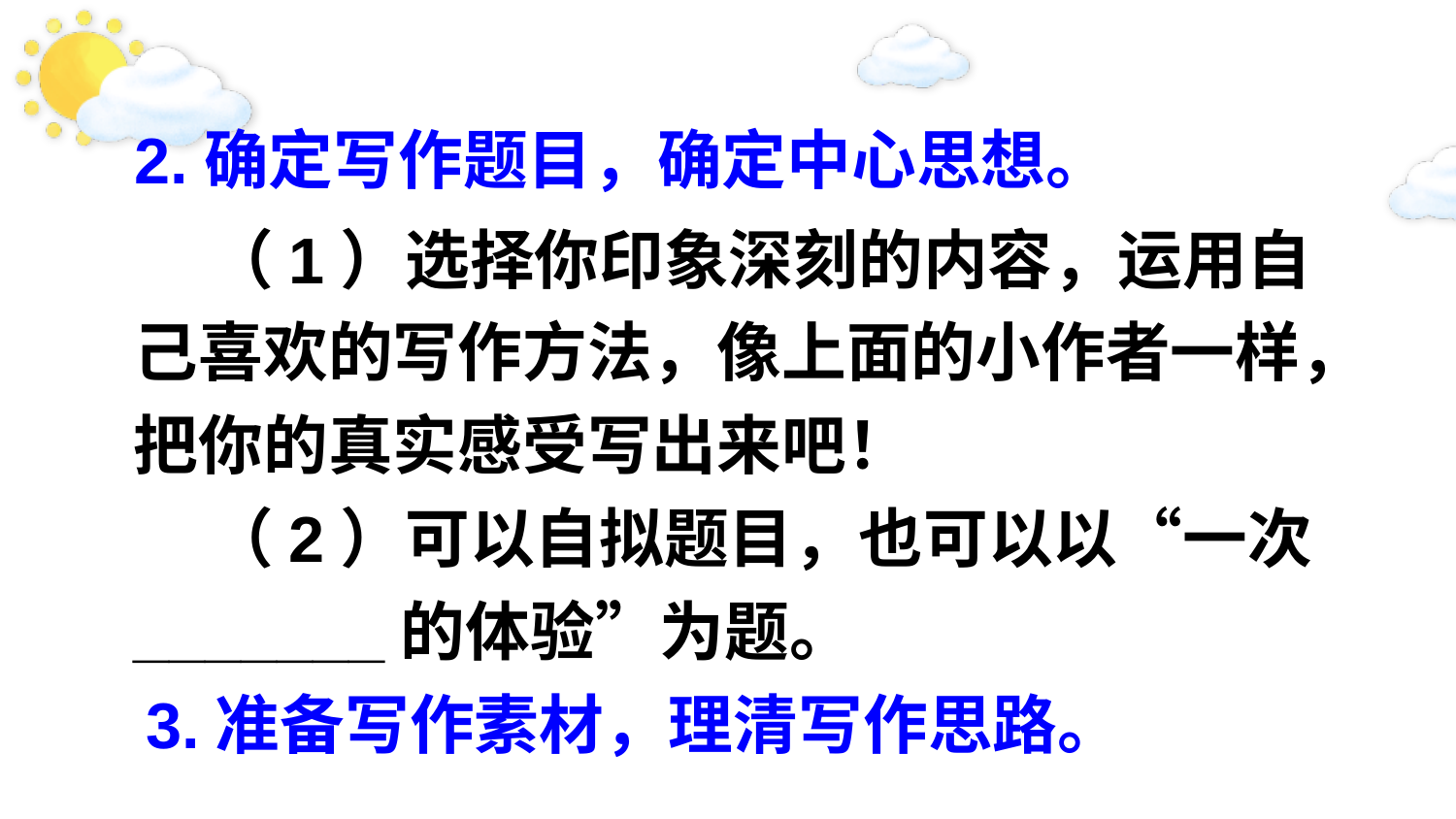

2.确定写作题目，确定中心思想。
    （1）选择你印象深刻的内容，运用自己喜欢的写作方法，像上面的小作者一样，把你的真实感受写出来吧！
    （2）可以自拟题目，也可以以“一次_______的体验”为题。
3.准备写作素材，理清写作思路。